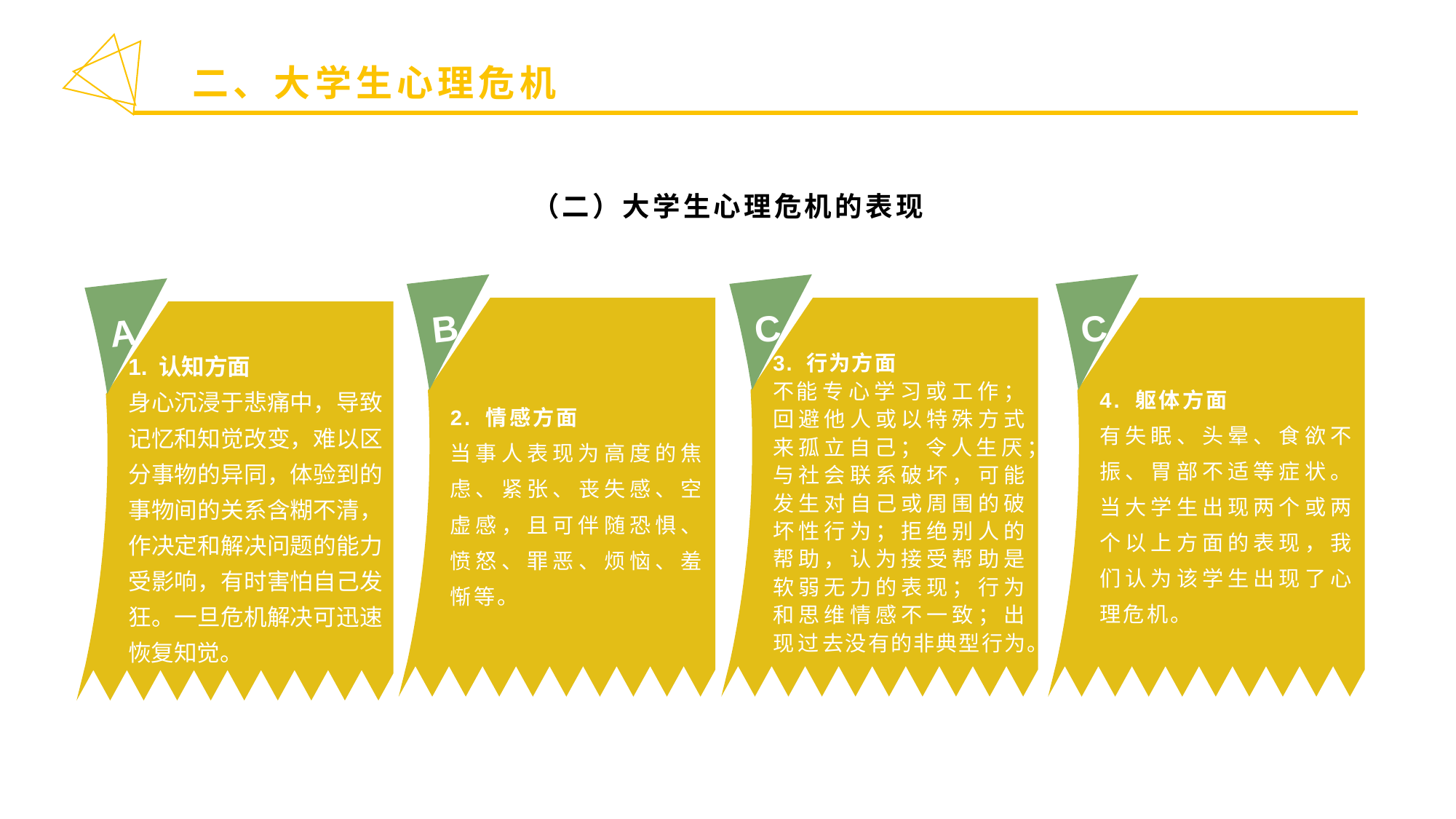

二、大学生心理危机
（二）大学生心理危机的表现
C
C
3. 行为方面
不能专心学习或工作；回避他人或以特殊方式来孤立自己；令人生厌；与社会联系破坏，可能发生对自己或周围的破坏性行为；拒绝别人的帮助，认为接受帮助是软弱无力的表现；行为和思维情感不一致；出现过去没有的非典型行为。
4. 躯体方面
有失眠、头晕、食欲不振、胃部不适等症状。当大学生出现两个或两个以上方面的表现，我们认为该学生出现了心理危机。
B
2. 情感方面
当事人表现为高度的焦虑、紧张、丧失感、空虚感，且可伴随恐惧、愤怒、罪恶、烦恼、羞惭等。
A
1. 认知方面
身心沉浸于悲痛中，导致记忆和知觉改变，难以区分事物的异同，体验到的事物间的关系含糊不清，作决定和解决问题的能力受影响，有时害怕自己发狂。一旦危机解决可迅速恢复知觉。